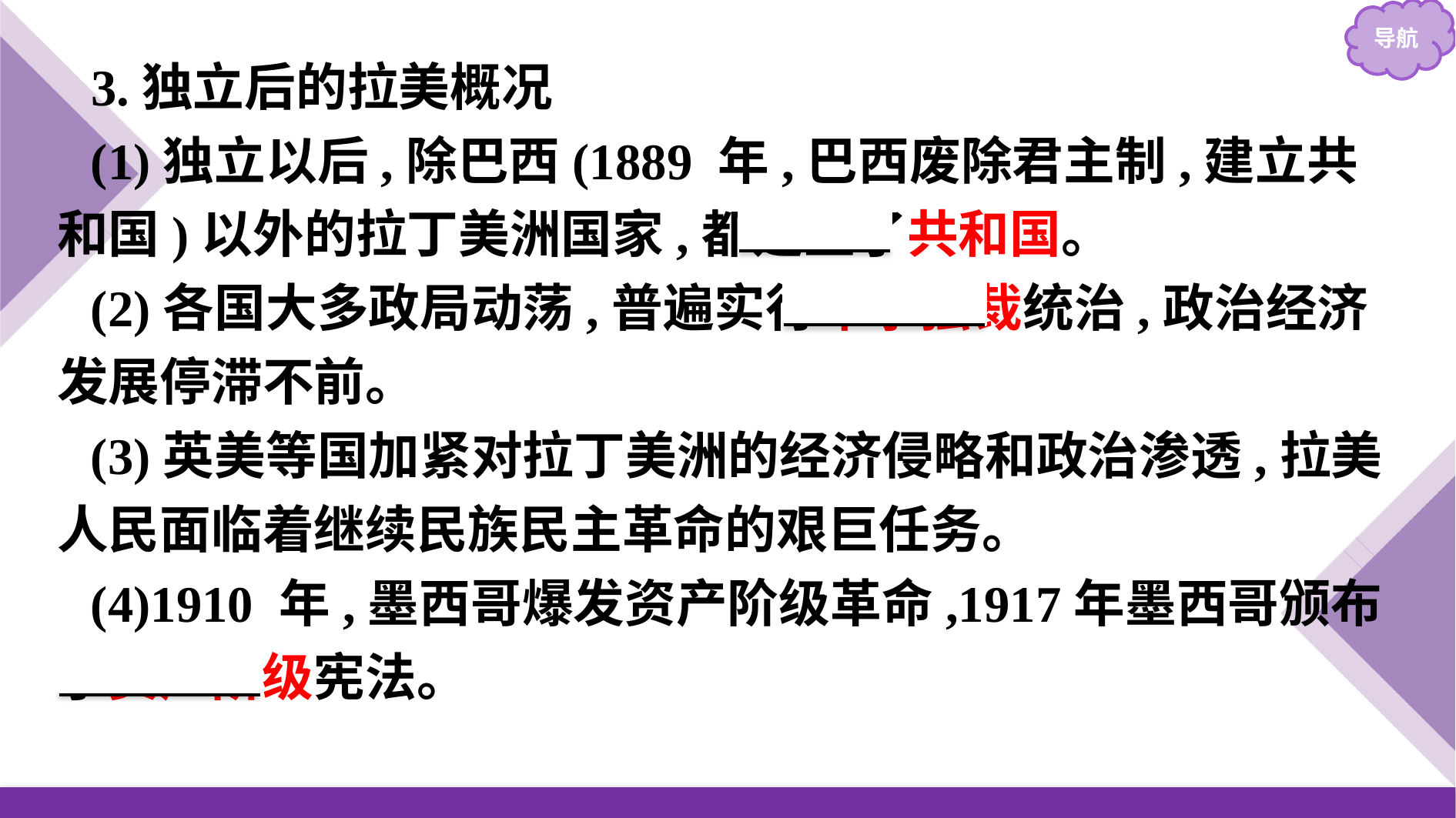

3.独立后的拉美概况
(1)独立以后,除巴西(1889 年,巴西废除君主制,建立共和国)以外的拉丁美洲国家,都建立了共和国。
(2)各国大多政局动荡,普遍实行军事独裁统治,政治经济发展停滞不前。
(3)英美等国加紧对拉丁美洲的经济侵略和政治渗透,拉美人民面临着继续民族民主革命的艰巨任务。
(4)1910 年,墨西哥爆发资产阶级革命,1917年墨西哥颁布了资产阶级宪法。